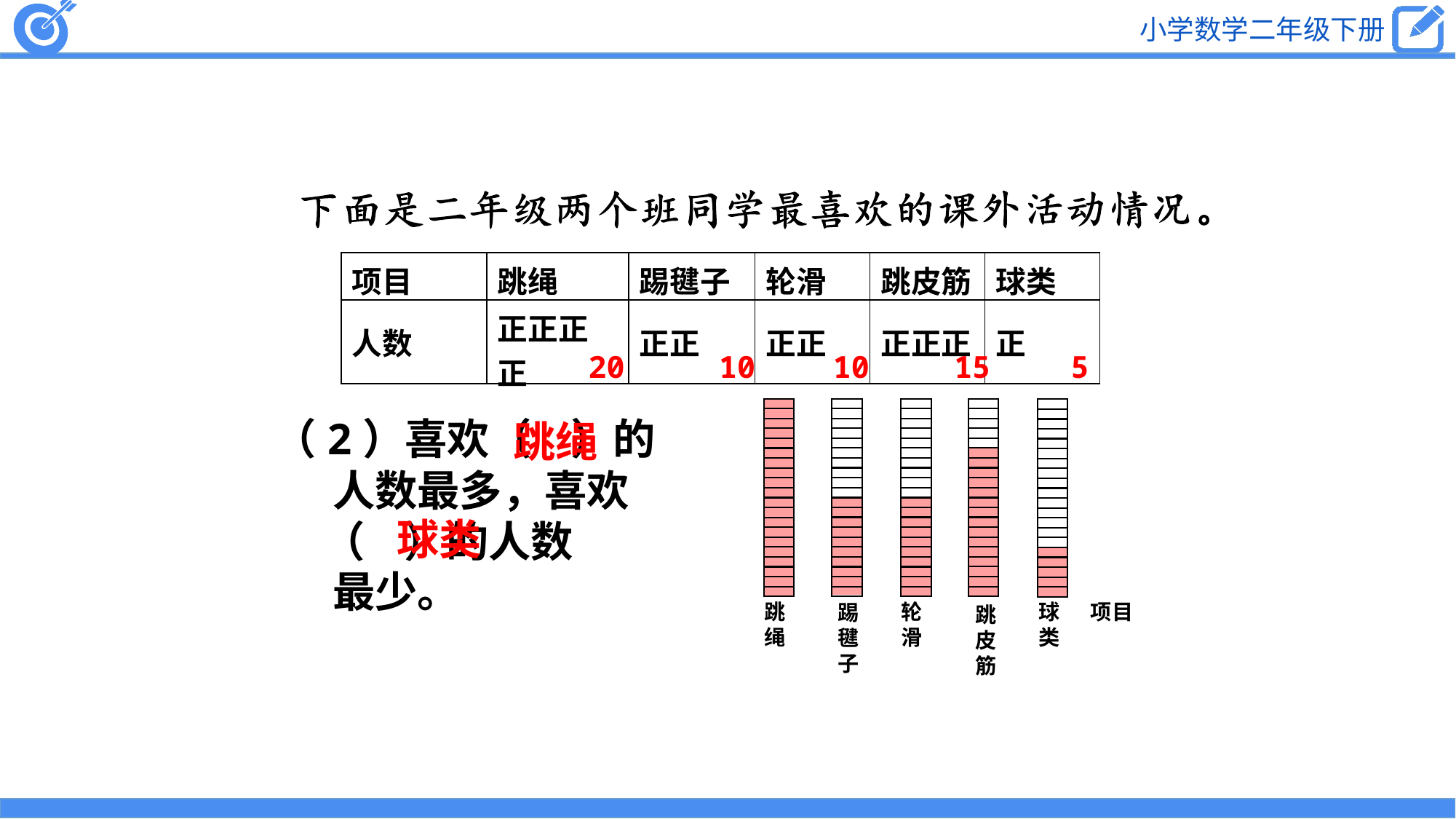

| 项目 | 跳绳 | 踢毽子 | 轮滑 | 跳皮筋 | 球类 |
| --- | --- | --- | --- | --- | --- |
| 人数 | 正正正正 | 正正 | 正正 | 正正正 | 正 |
20
10
10
15
5

（2）喜欢（    ）的
     人数最多，喜欢
    （    ）的人数
     最少。
跳绳

球类

球类
跳绳
轮滑
项目
踢毽子
跳皮筋